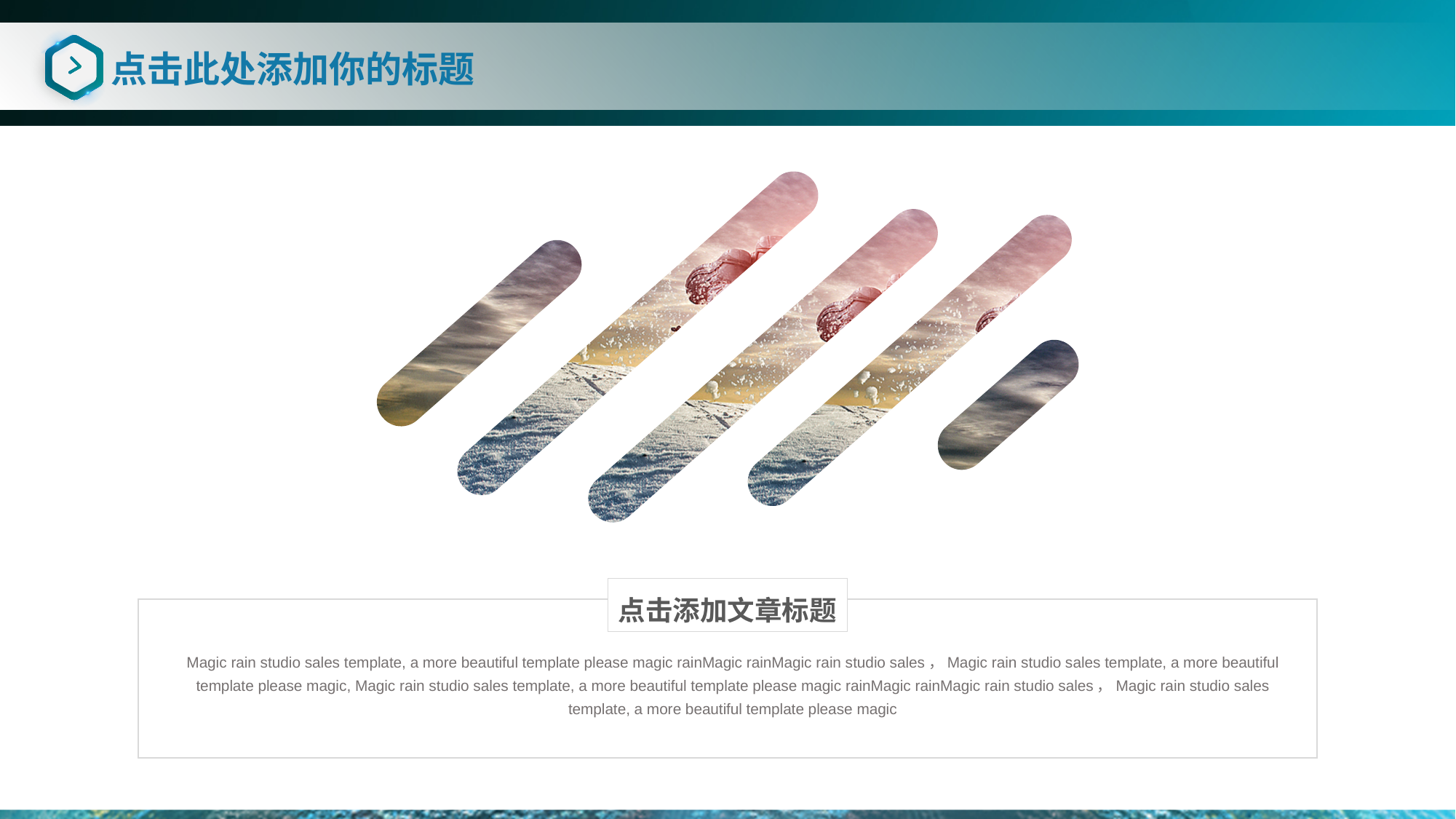

# 点击此处添加你的标题

点击添加文章标题

Magic rain studio sales template, a more beautiful template please magic rainMagic rainMagic rain studio sales，Magic rain studio sales template, a more beautiful template please magic, Magic rain studio sales template, a more beautiful template please magic rainMagic rainMagic rain studio sales，Magic rain studio sales template, a more beautiful template please magic